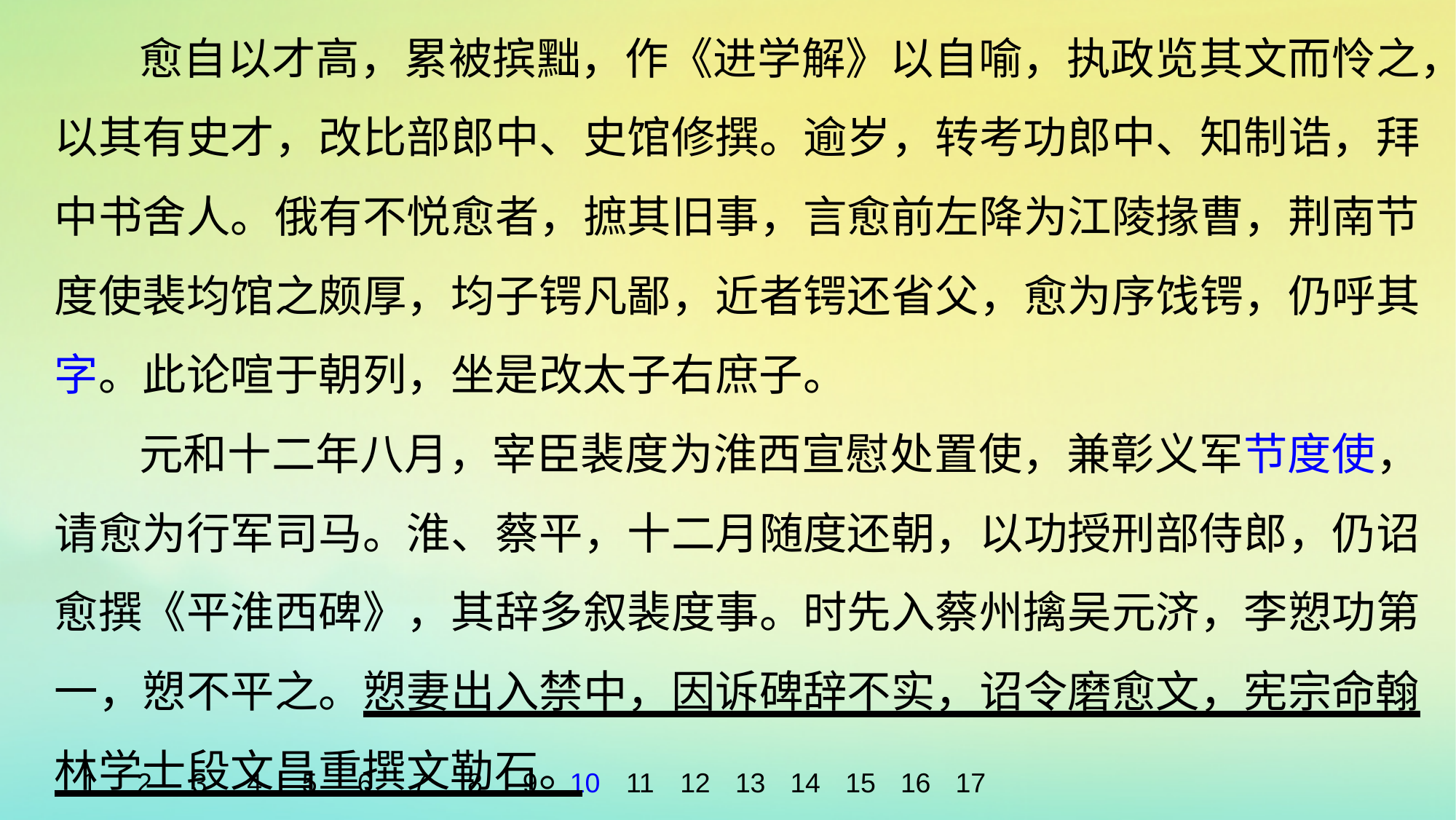

愈自以才高，累被摈黜，作《进学解》以自喻，执政览其文而怜之，以其有史才，改比部郎中、史馆修撰。逾岁，转考功郎中、知制诰，拜中书舍人。俄有不悦愈者，摭其旧事，言愈前左降为江陵掾曹，荆南节度使裴均馆之颇厚，均子锷凡鄙，近者锷还省父，愈为序饯锷，仍呼其字。此论喧于朝列，坐是改太子右庶子。
元和十二年八月，宰臣裴度为淮西宣慰处置使，兼彰义军节度使，请愈为行军司马。淮、蔡平，十二月随度还朝，以功授刑部侍郎，仍诏愈撰《平淮西碑》，其辞多叙裴度事。时先入蔡州擒吴元济，李愬功第一，愬不平之。愬妻出入禁中，因诉碑辞不实，诏令磨愈文，宪宗命翰林学士段文昌重撰文勒石。
1
2
3
4
5
6
7
8
9
10
11
12
13
14
15
16
17